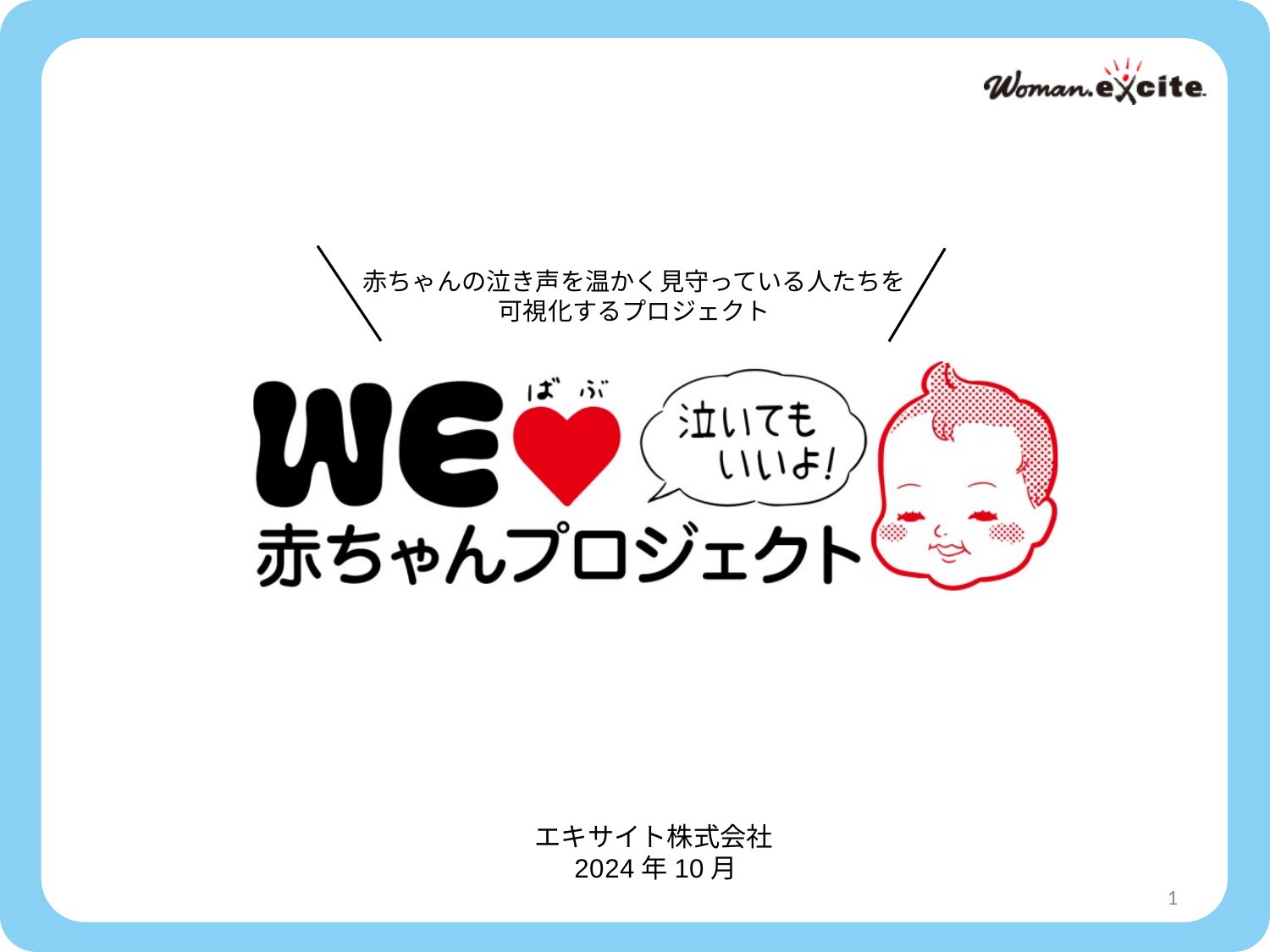

赤ちゃんの泣き声を温かく見守っている人たちを
可視化するプロジェクト

エキサイト株式会社2024年10月
1